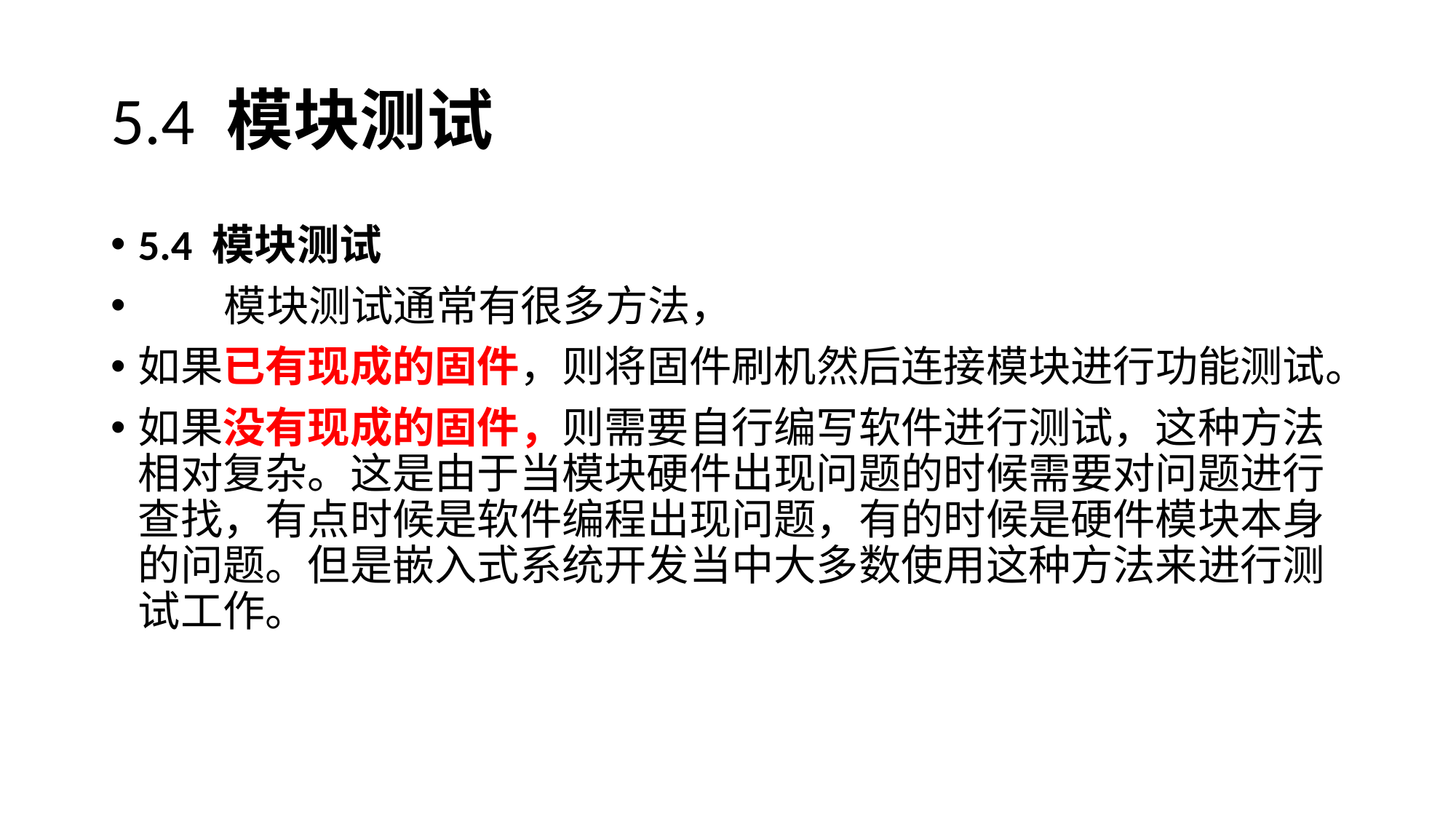

# 5.4 模块测试
5.4 模块测试
        模块测试通常有很多方法，
如果已有现成的固件，则将固件刷机然后连接模块进行功能测试。
如果没有现成的固件，则需要自行编写软件进行测试，这种方法相对复杂。这是由于当模块硬件出现问题的时候需要对问题进行查找，有点时候是软件编程出现问题，有的时候是硬件模块本身的问题。但是嵌入式系统开发当中大多数使用这种方法来进行测试工作。